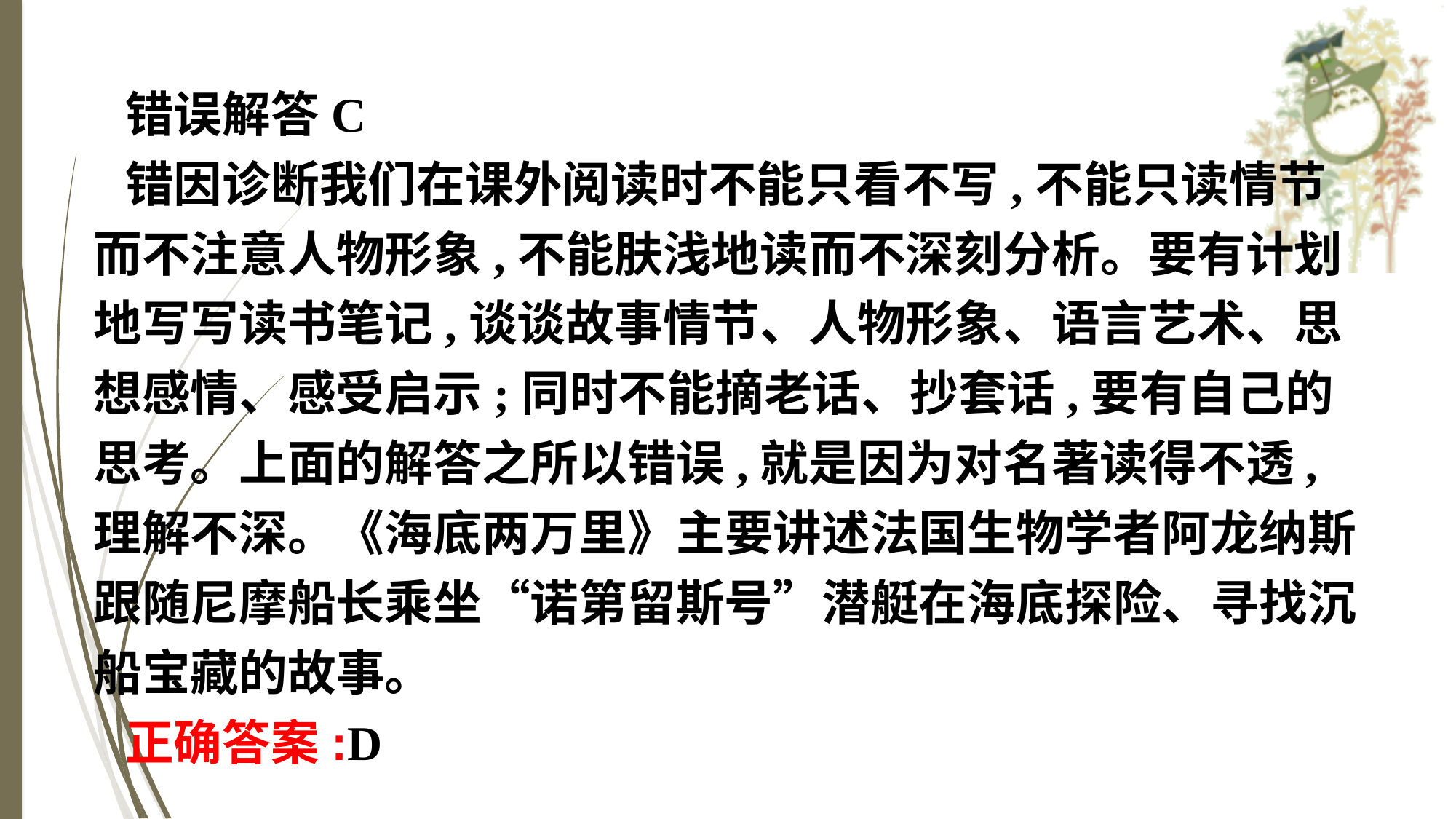

错误解答C
错因诊断我们在课外阅读时不能只看不写,不能只读情节而不注意人物形象,不能肤浅地读而不深刻分析。要有计划地写写读书笔记,谈谈故事情节、人物形象、语言艺术、思想感情、感受启示;同时不能摘老话、抄套话,要有自己的思考。上面的解答之所以错误,就是因为对名著读得不透,理解不深。《海底两万里》主要讲述法国生物学者阿龙纳斯跟随尼摩船长乘坐“诺第留斯号”潜艇在海底探险、寻找沉船宝藏的故事。
正确答案:D